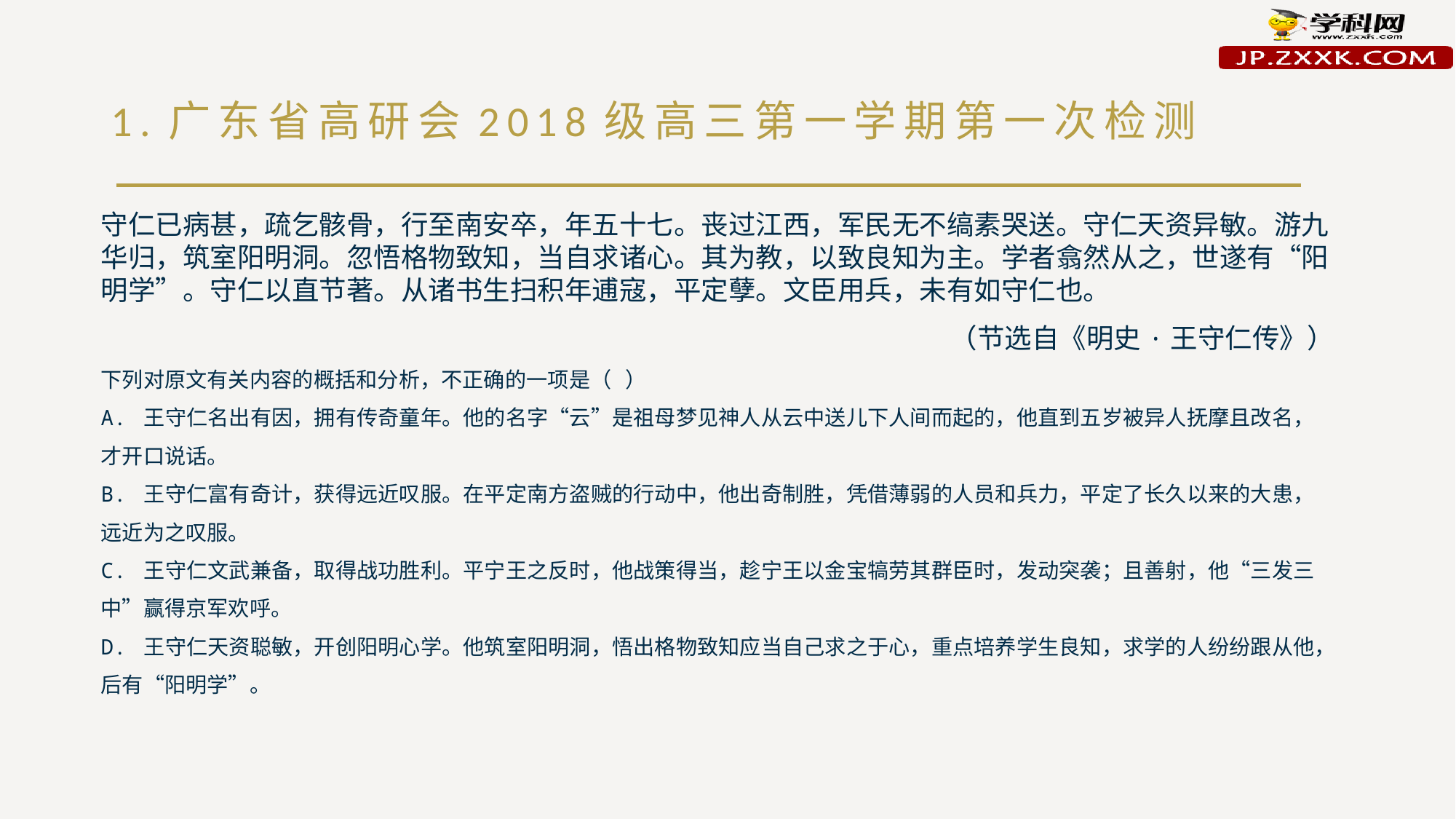

# 1.广东省高研会2018级高三第一学期第一次检测
守仁已病甚，疏乞骸骨，行至南安卒，年五十七。丧过江西，军民无不缟素哭送。守仁天资异敏。游九华归，筑室阳明洞。忽悟格物致知，当自求诸心。其为教，以致良知为主。学者翕然从之，世遂有“阳明学”。守仁以直节著。从诸书生扫积年逋寇，平定孽。文臣用兵，未有如守仁也。
（节选自《明史·王守仁传》）
下列对原文有关内容的概括和分析，不正确的一项是（   ）
A. 王守仁名出有因，拥有传奇童年。他的名字“云”是祖母梦见神人从云中送儿下人间而起的，他直到五岁被异人抚摩且改名，才开口说话。
B. 王守仁富有奇计，获得远近叹服。在平定南方盗贼的行动中，他出奇制胜，凭借薄弱的人员和兵力，平定了长久以来的大患，远近为之叹服。
C. 王守仁文武兼备，取得战功胜利。平宁王之反时，他战策得当，趁宁王以金宝犒劳其群臣时，发动突袭；且善射，他“三发三中”赢得京军欢呼。
D. 王守仁天资聪敏，开创阳明心学。他筑室阳明洞，悟出格物致知应当自己求之于心，重点培养学生良知，求学的人纷纷跟从他，后有“阳明学”。